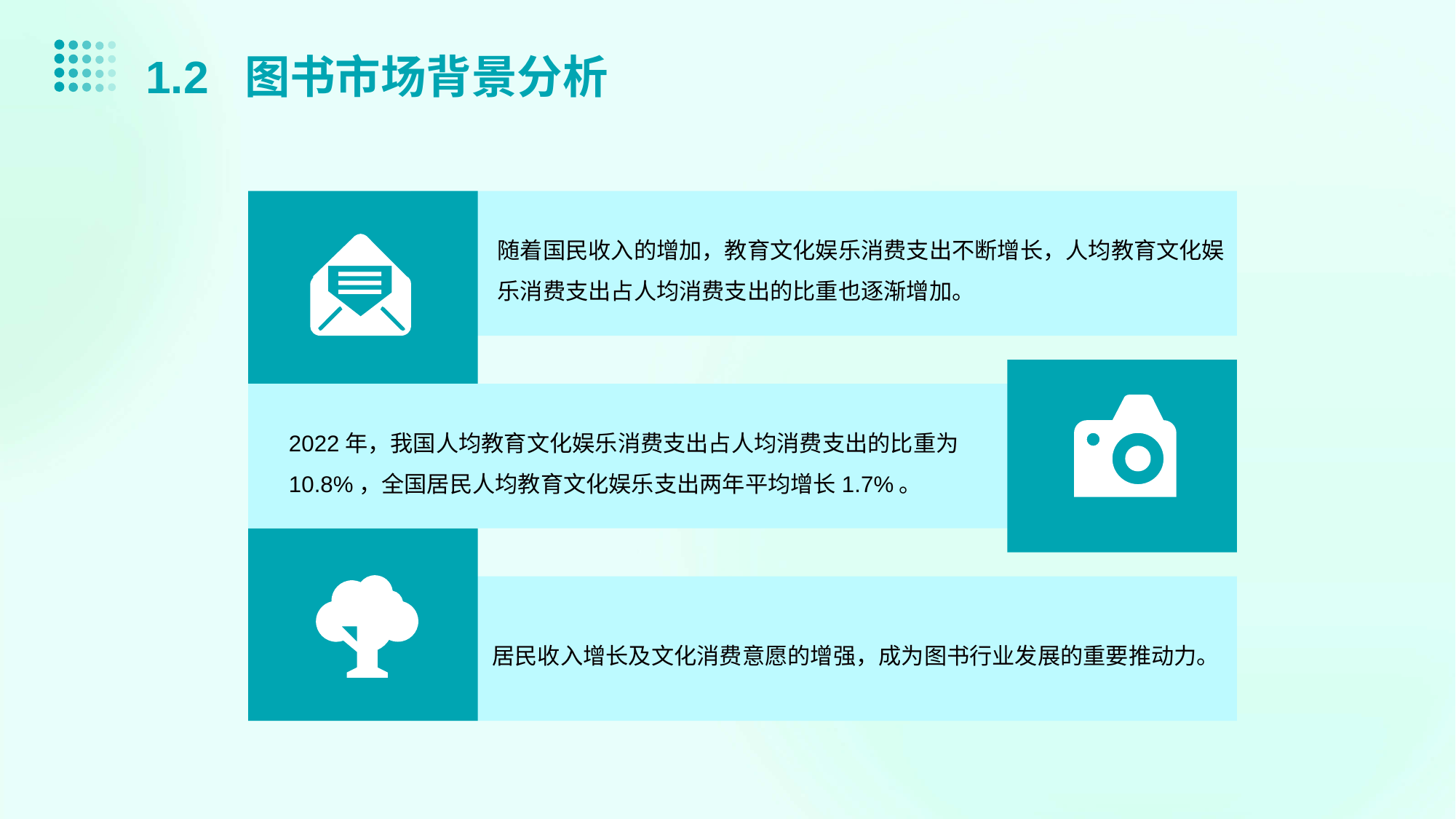

1.2  图书市场背景分析

随着国民收入的增加，教育文化娱乐消费支出不断增长，人均教育文化娱乐消费支出占人均消费支出的比重也逐渐增加。

2022年，我国人均教育文化娱乐消费支出占人均消费支出的比重为10.8%，全国居民人均教育文化娱乐支出两年平均增长1.7%。

居民收入增长及文化消费意愿的增强，成为图书行业发展的重要推动力。